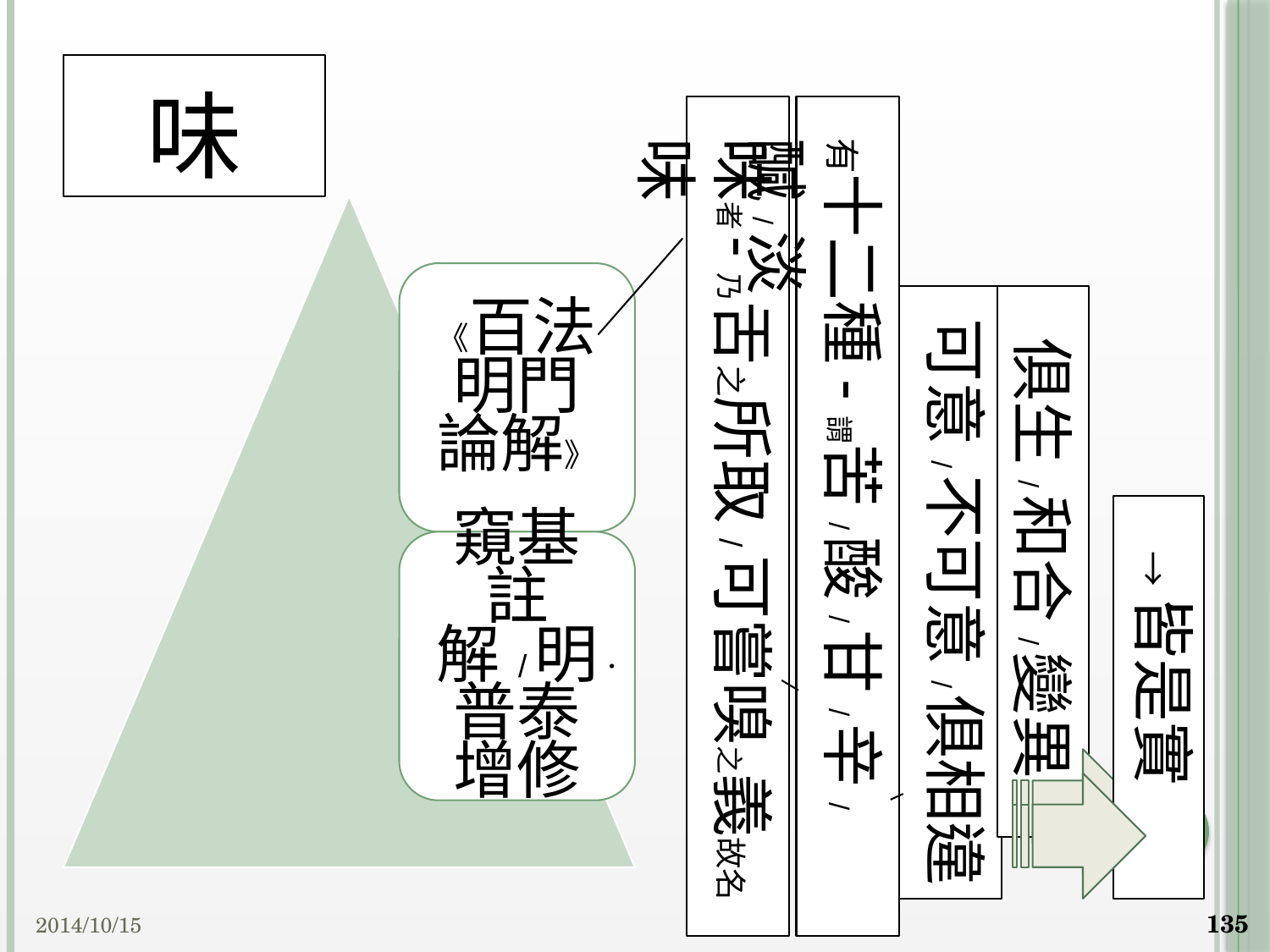

# 味

味者-乃舌之所取/可嘗嗅之義故名味
有十二種-謂苦/酸/甘/辛/醎/淡
窺基註解/明．普泰增修

可意/不可意/俱相違
俱生/和合/變異

→皆是實

135
2014/10/15